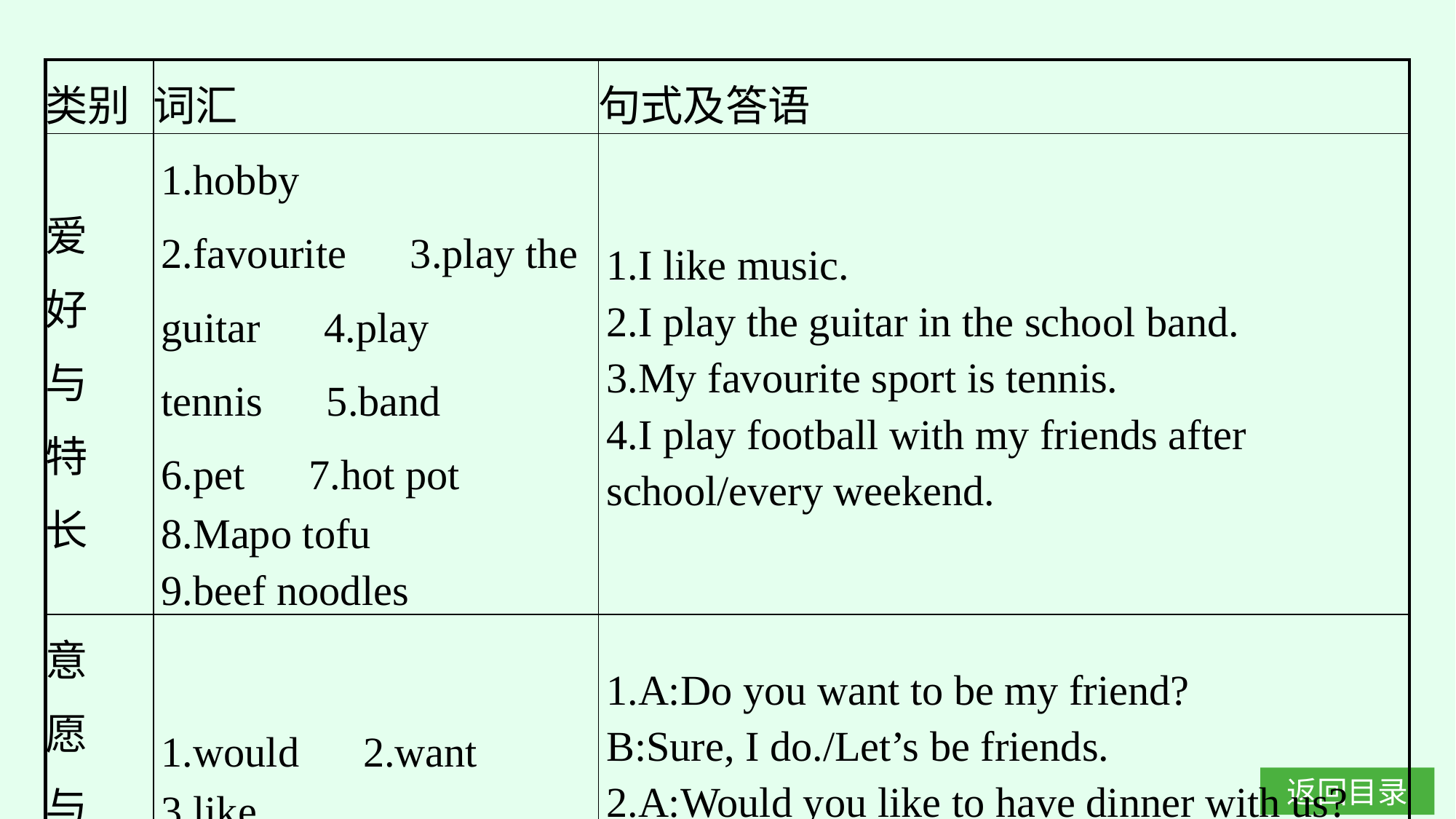

| 类别 | 词汇 | 句式及答语 |
| --- | --- | --- |
| 爱 好 与 特 长 | 1.hobby　2.favourite　3.play the guitar　4.play tennis　5.band　6.pet　7.hot pot　8.Mapo tofu 9.beef noodles | 1.I like music. 2.I play the guitar in the school band. 3.My favourite sport is tennis. 4.I play football with my friends after school/every weekend. |
| 意 愿 与 邀 请 | 1.would　2.want　3.like 4.love | 1.A:Do you want to be my friend? B:Sure, I do./Let’s be friends. 2.A:Would you like to have dinner with us? B:Yes, I’d like to./I’d like to, but I need to do my homework first. |